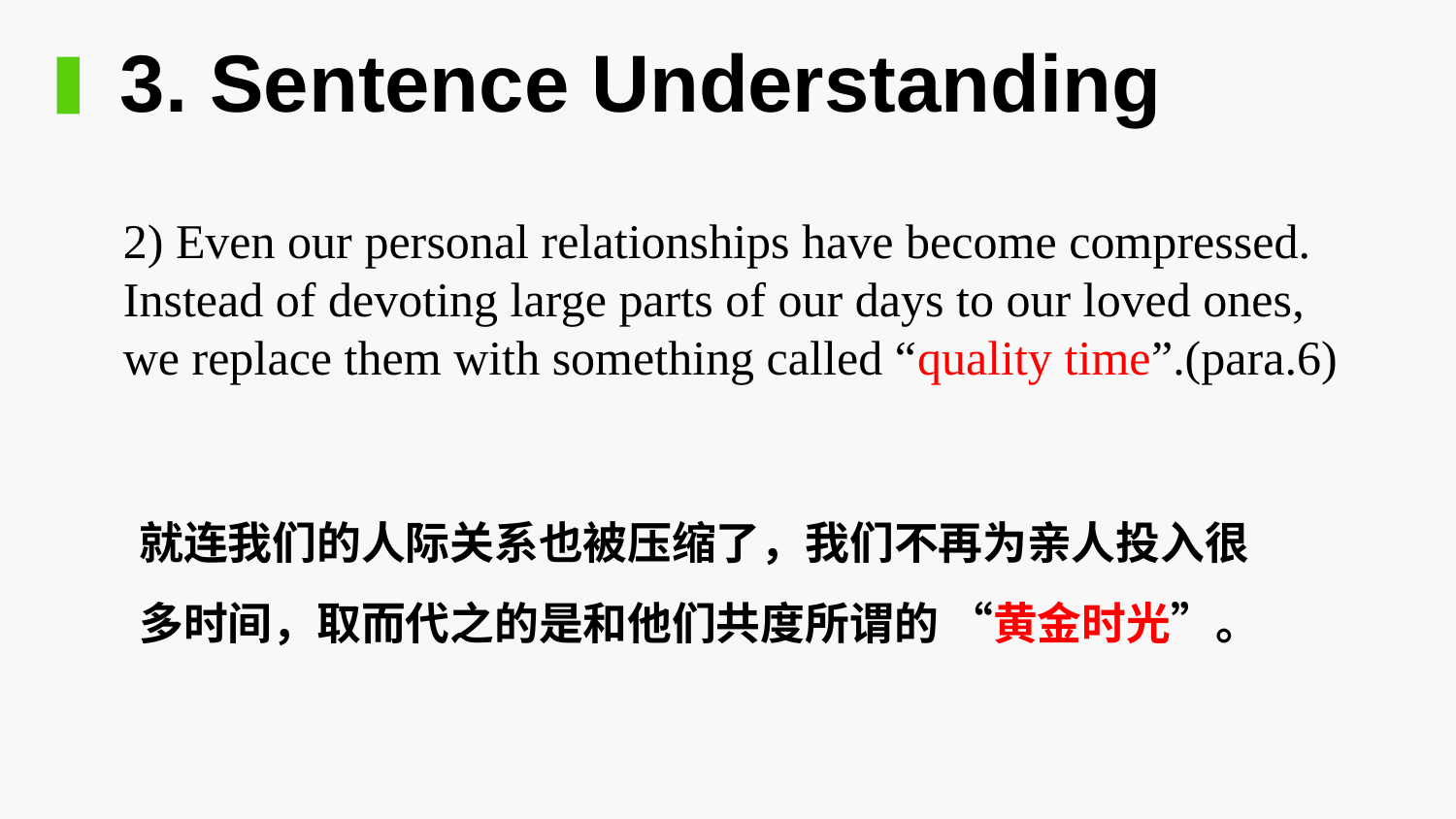

3. Sentence Understanding

2) Even our personal relationships have become compressed. Instead of devoting large parts of our days to our loved ones, we replace them with something called “quality time”.(para.6)
就连我们的人际关系也被压缩了，我们不再为亲人投入很多时间，取而代之的是和他们共度所谓的 “黄金时光”。